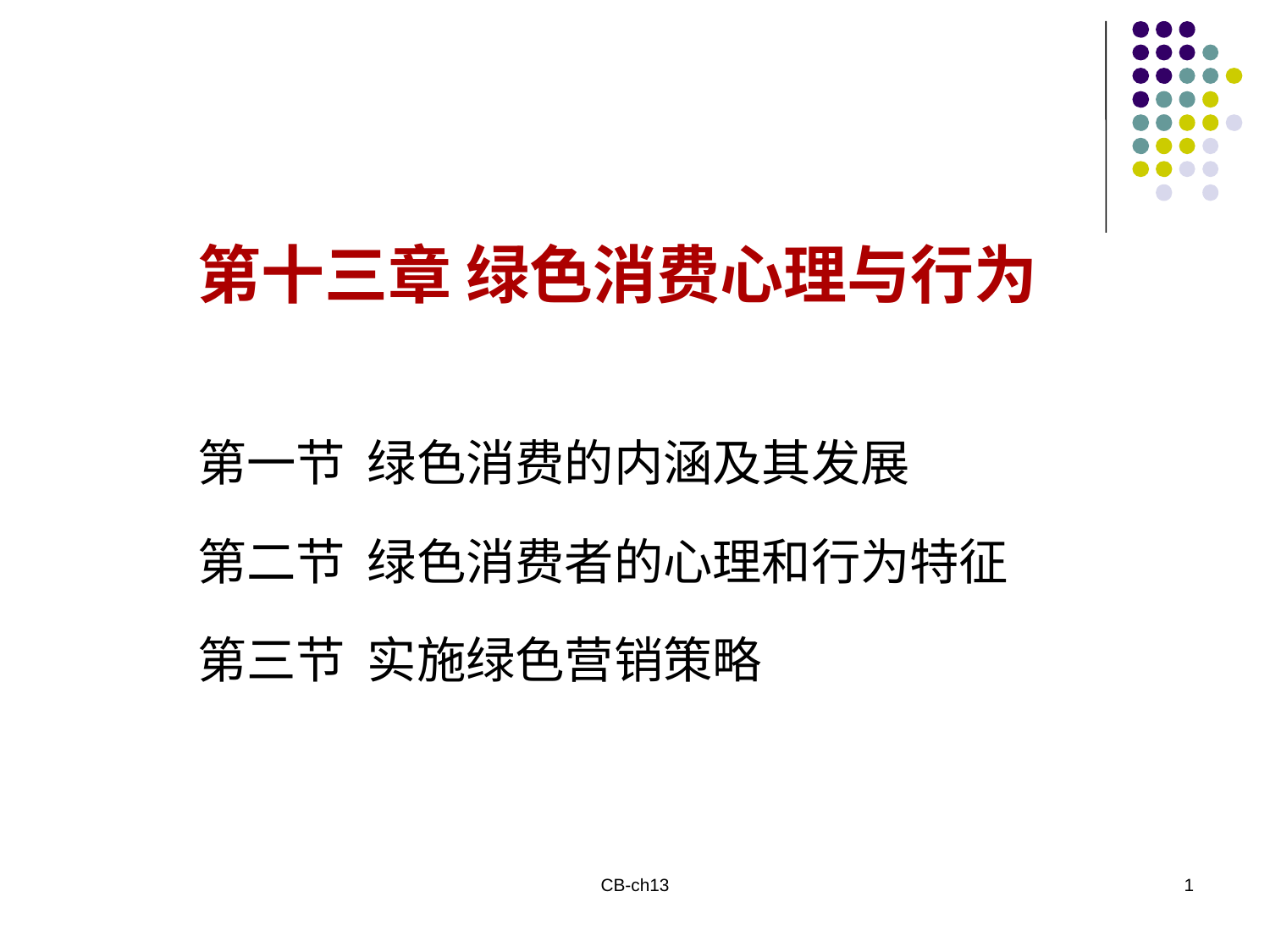

第十三章 绿色消费心理与行为
第一节  绿色消费的内涵及其发展
第二节  绿色消费者的心理和行为特征
第三节  实施绿色营销策略
CB-ch13
1